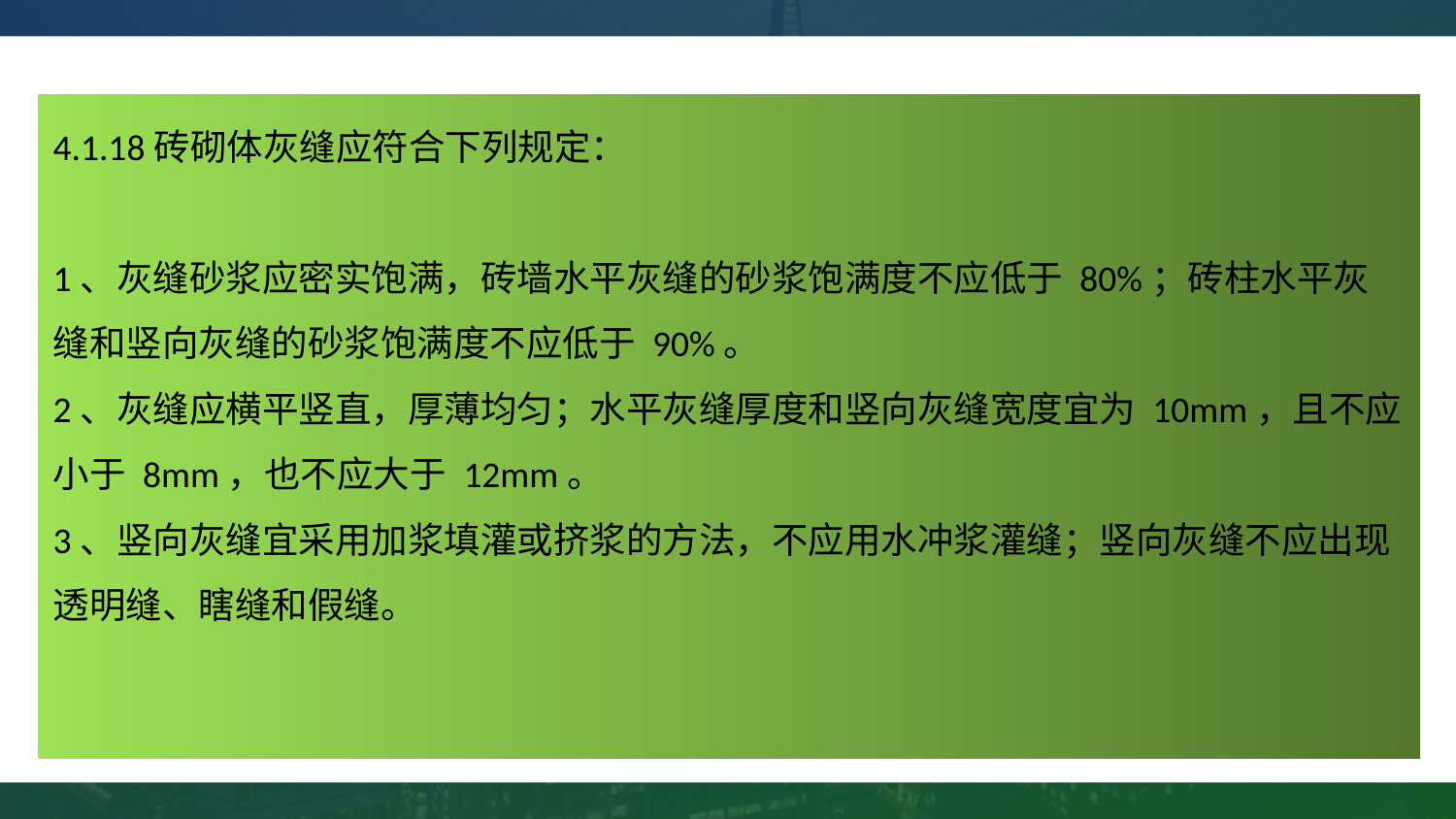

4.1.18砖砌体灰缝应符合下列规定：

1、灰缝砂浆应密实饱满，砖墙水平灰缝的砂浆饱满度不应低于 80%；砖柱水平灰缝和竖向灰缝的砂浆饱满度不应低于 90%。
2、灰缝应横平竖直，厚薄均匀；水平灰缝厚度和竖向灰缝宽度宜为 10mm，且不应小于 8mm，也不应大于 12mm。
3、竖向灰缝宜采用加浆填灌或挤浆的方法，不应用水冲浆灌缝；竖向灰缝不应出现透明缝、瞎缝和假缝。